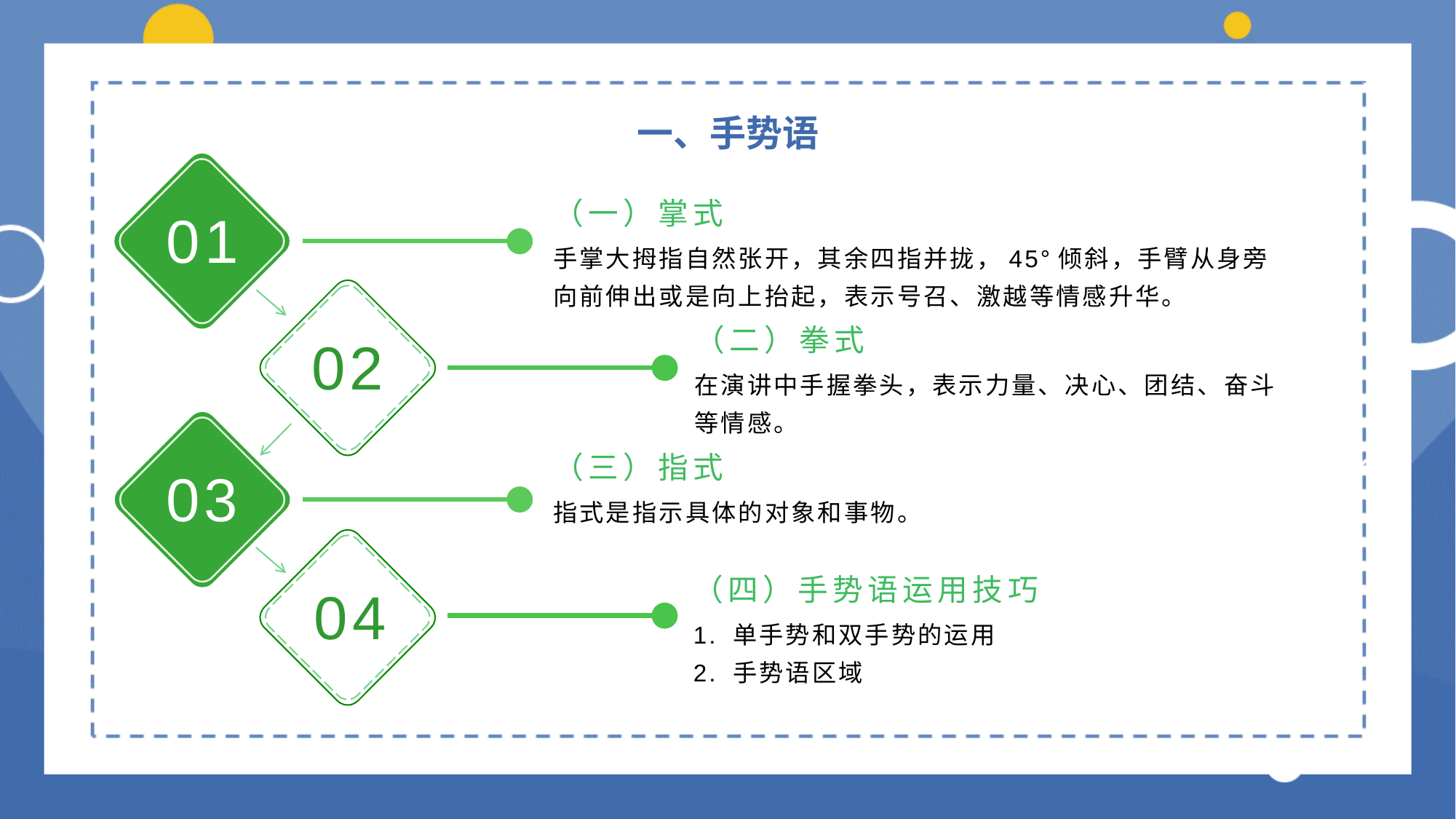

一、手势语

（一）掌式
01

手掌大拇指自然张开，其余四指并拢，45°倾斜，手臂从身旁向前伸出或是向上抬起，表示号召、激越等情感升华。

（二）拳式
02

在演讲中手握拳头，表示力量、决心、团结、奋斗等情感。

（三）指式
03
指式是指示具体的对象和事物。

（四）手势语运用技巧
04

1. 单手势和双手势的运用
2. 手势语区域